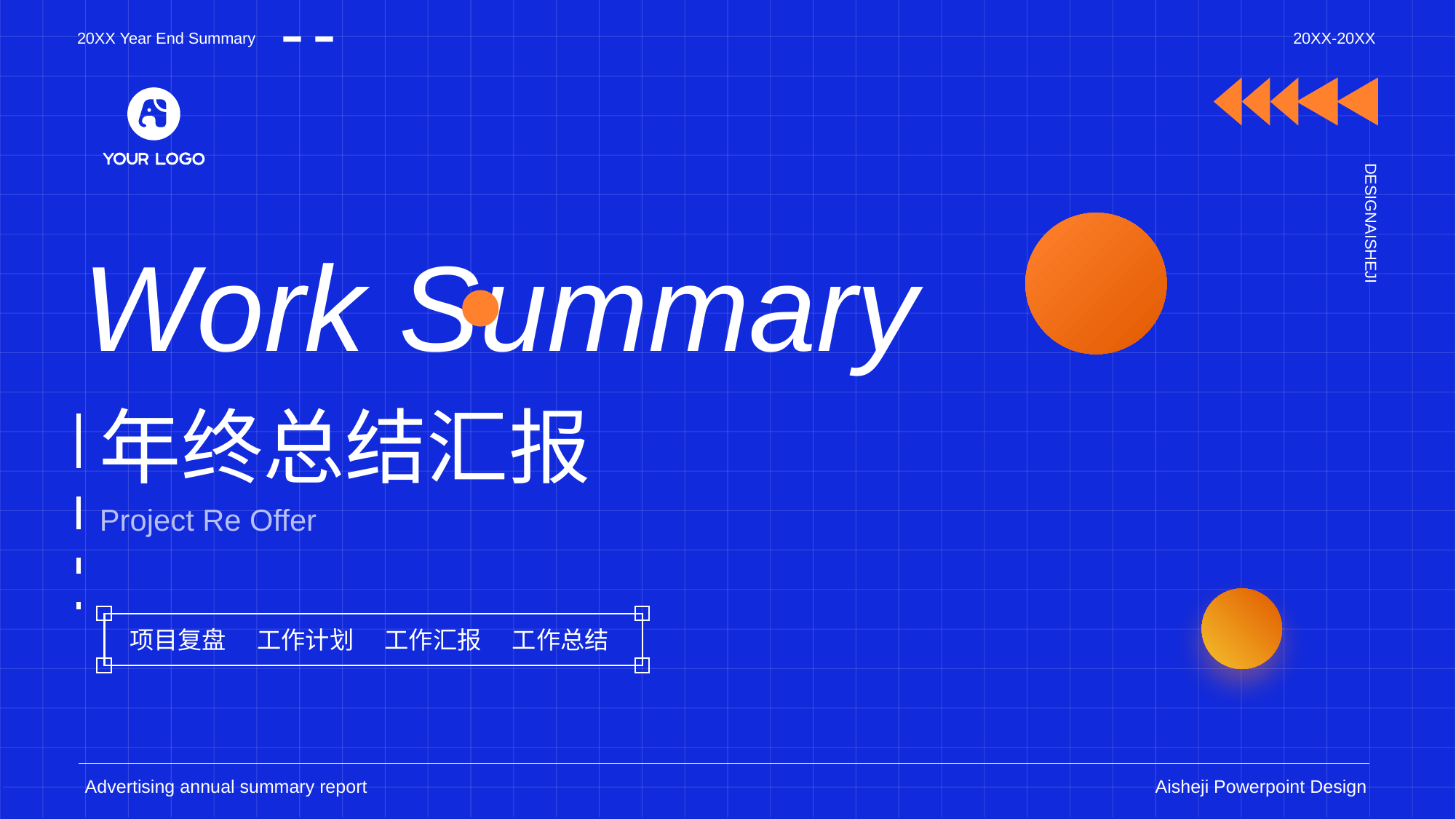

20XX Year End Summary
20XX-20XX

DESIGNAISHEJI

Work Summary

年终总结汇报
Project Re Offer

项目复盘
工作计划
工作汇报
工作总结
Advertising annual summary report
Aisheji Powerpoint Design